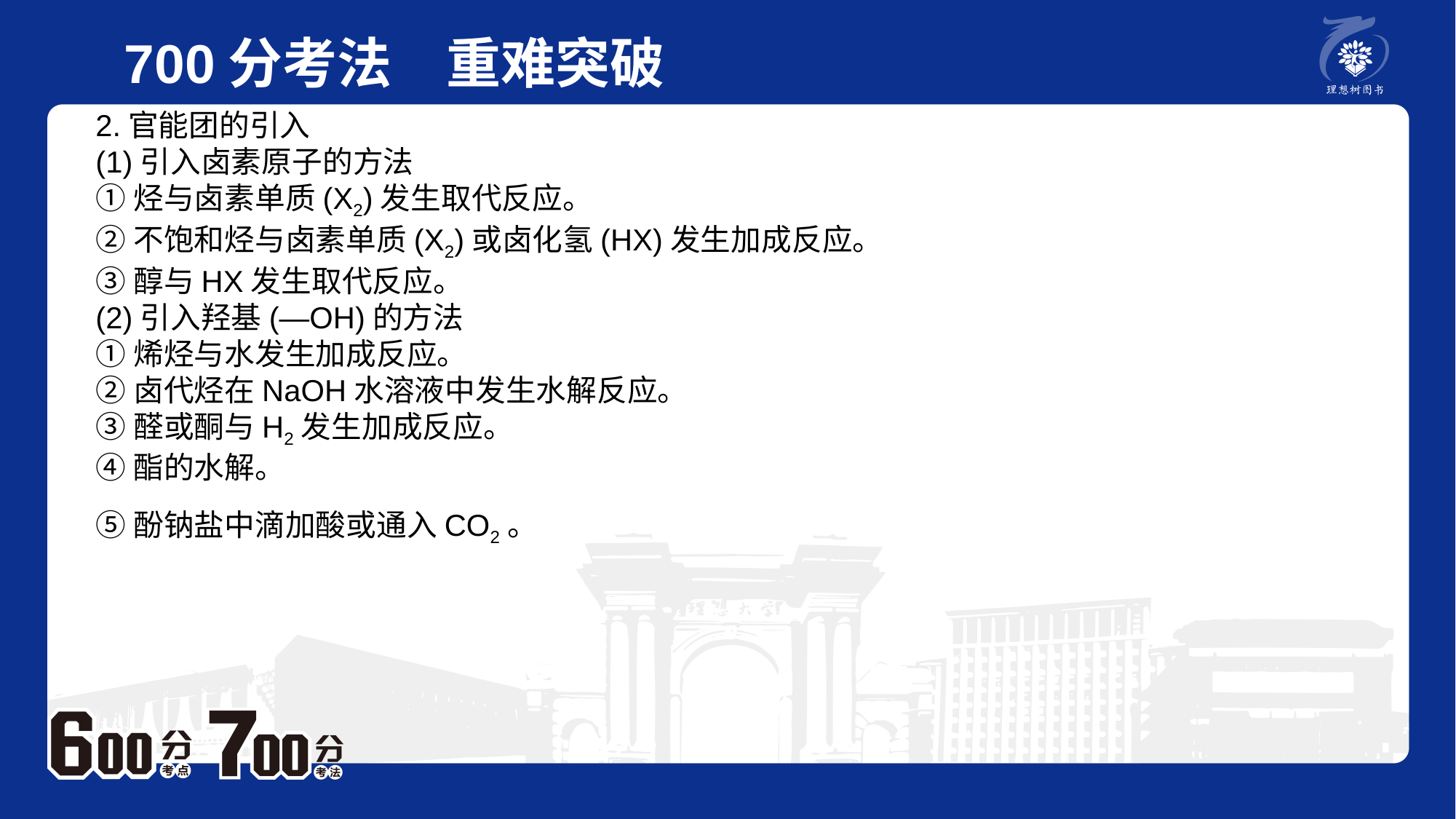

700分考法　重难突破
2.官能团的引入(1)引入卤素原子的方法①烃与卤素单质(X2)发生取代反应。②不饱和烃与卤素单质(X2)或卤化氢(HX)发生加成反应。③醇与HX发生取代反应。(2)引入羟基(—OH)的方法①烯烃与水发生加成反应。②卤代烃在NaOH水溶液中发生水解反应。③醛或酮与H2发生加成反应。④酯的水解。⑤酚钠盐中滴加酸或通入CO2。